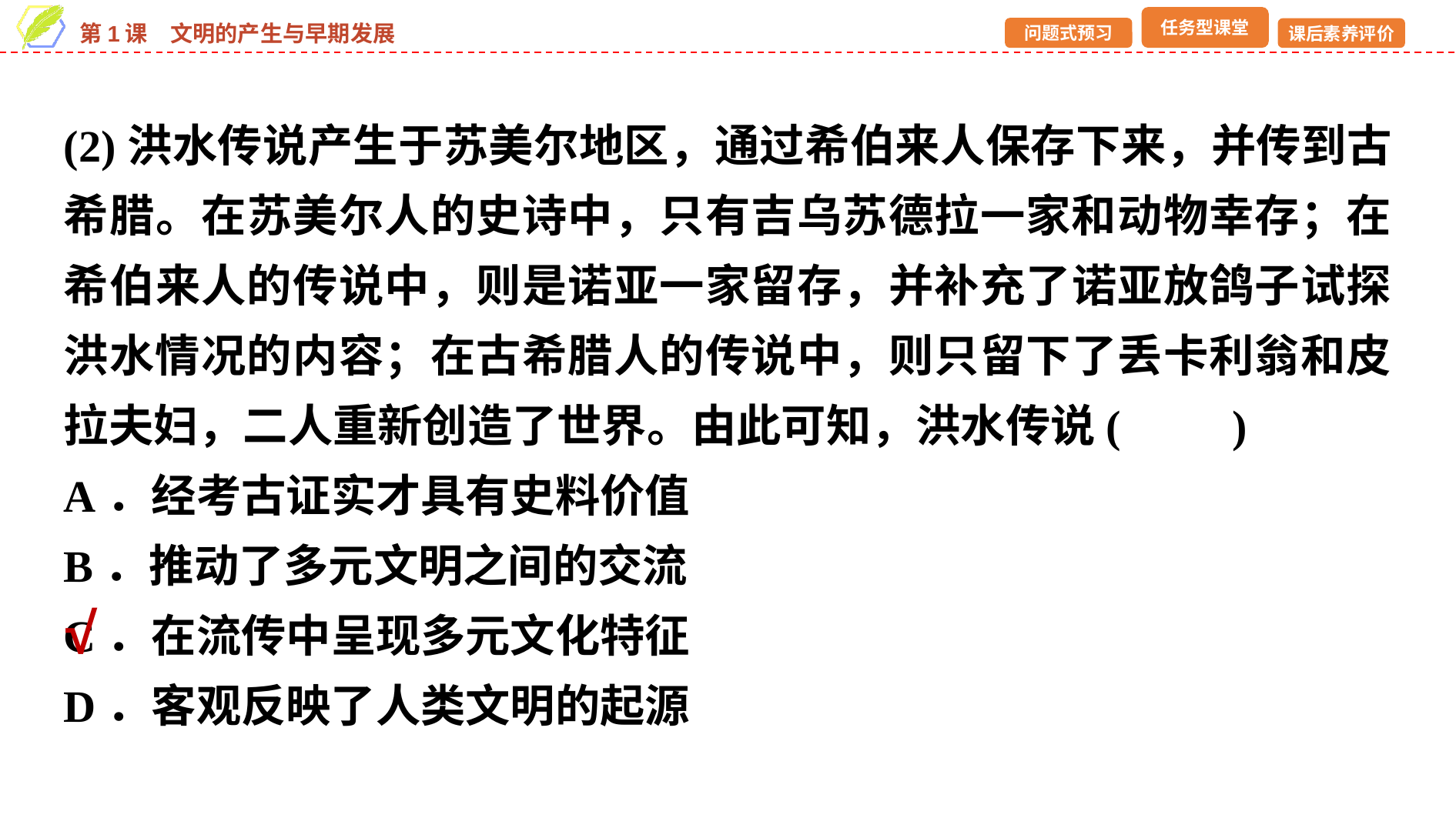

(2)洪水传说产生于苏美尔地区，通过希伯来人保存下来，并传到古希腊。在苏美尔人的史诗中，只有吉乌苏德拉一家和动物幸存；在希伯来人的传说中，则是诺亚一家留存，并补充了诺亚放鸽子试探洪水情况的内容；在古希腊人的传说中，则只留下了丢卡利翁和皮拉夫妇，二人重新创造了世界。由此可知，洪水传说(　　)
A．经考古证实才具有史料价值
B．推动了多元文明之间的交流
C．在流传中呈现多元文化特征
D．客观反映了人类文明的起源
√